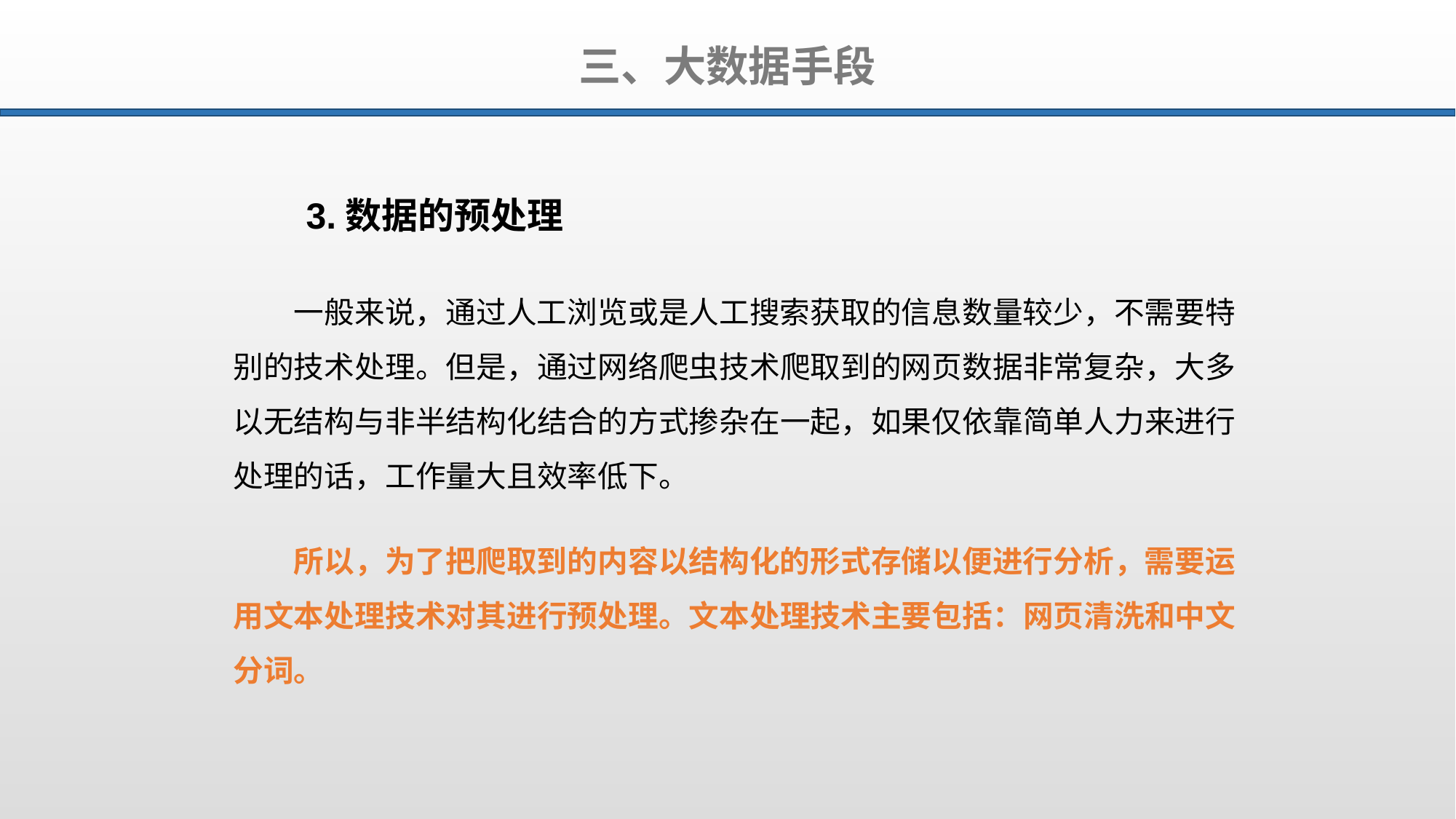

三、大数据手段

3.数据的预处理
一般来说，通过人工浏览或是人工搜索获取的信息数量较少，不需要特别的技术处理。但是，通过网络爬虫技术爬取到的网页数据非常复杂，大多以无结构与非半结构化结合的方式掺杂在一起，如果仅依靠简单人力来进行处理的话，工作量大且效率低下。
所以，为了把爬取到的内容以结构化的形式存储以便进行分析，需要运用文本处理技术对其进行预处理。文本处理技术主要包括：网页清洗和中文分词。